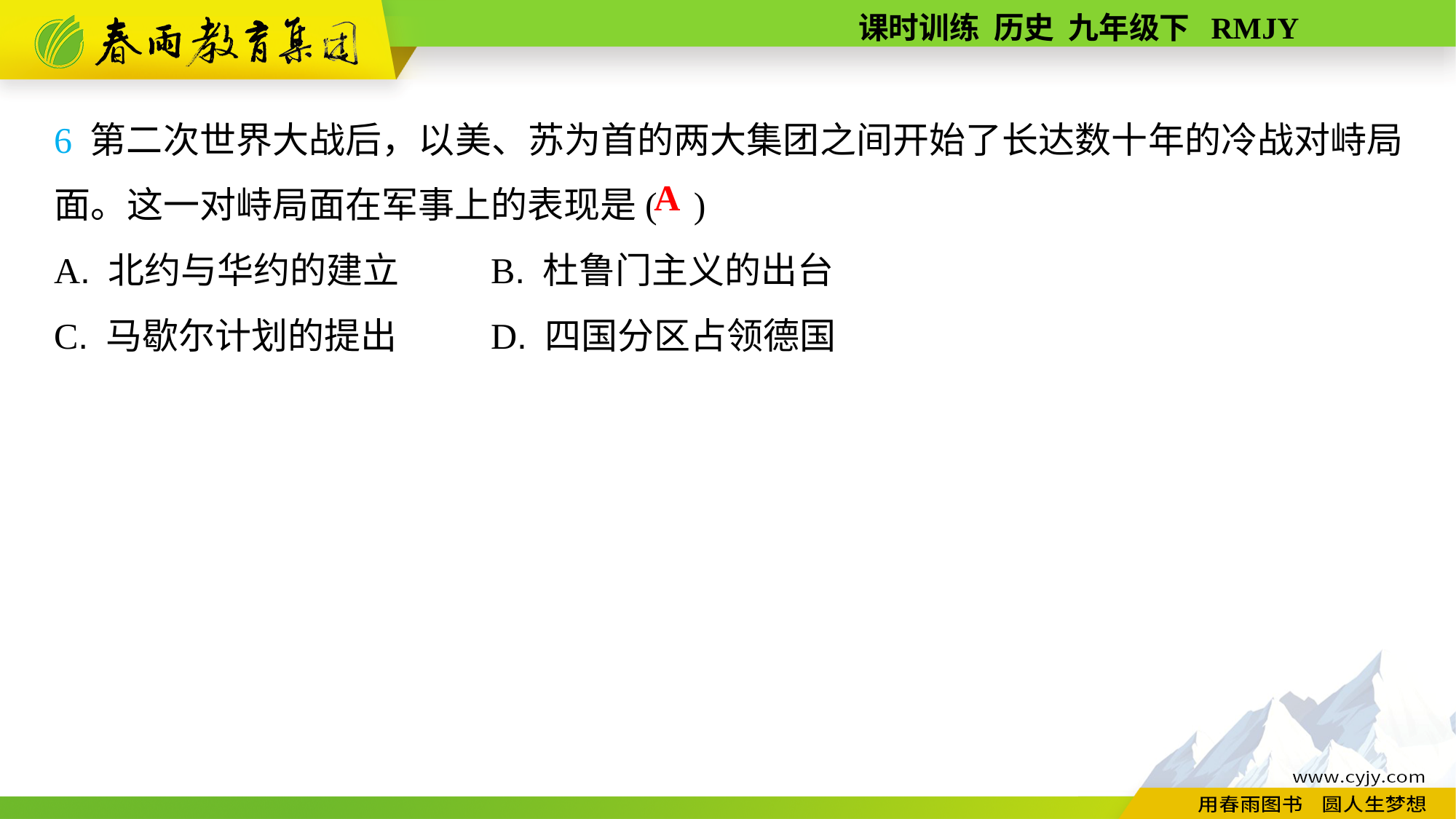

6 第二次世界大战后，以美、苏为首的两大集团之间开始了长达数十年的冷战对峙局面。这一对峙局面在军事上的表现是(    )
A. 北约与华约的建立	B. 杜鲁门主义的出台
C. 马歇尔计划的提出	D. 四国分区占领德国
A